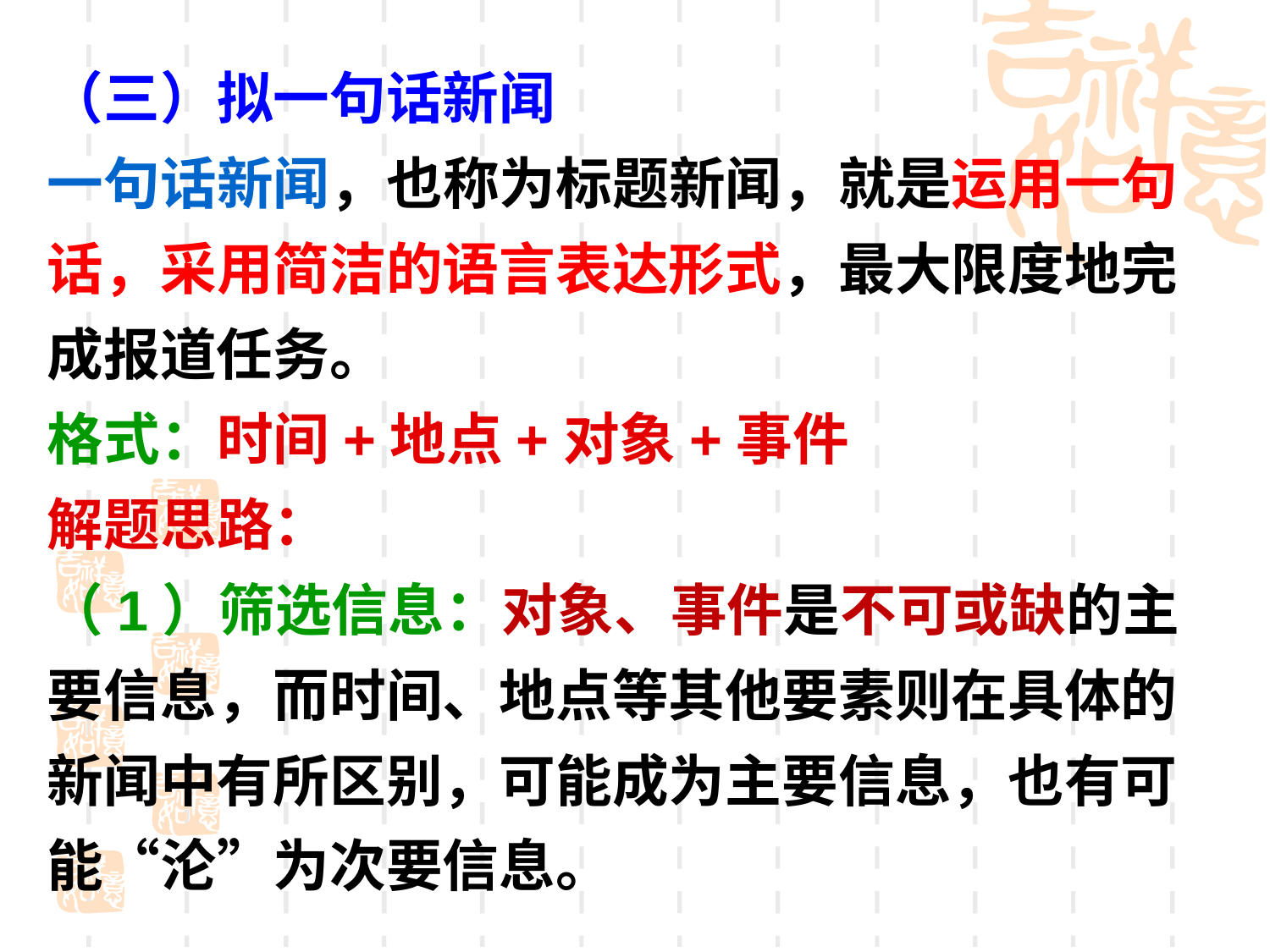

（三）拟一句话新闻
一句话新闻，也称为标题新闻，就是运用一句话，采用简洁的语言表达形式，最大限度地完成报道任务。
格式：时间+地点+对象+事件
解题思路：
（1）筛选信息：对象、事件是不可或缺的主要信息，而时间、地点等其他要素则在具体的新闻中有所区别，可能成为主要信息，也有可能“沦”为次要信息。